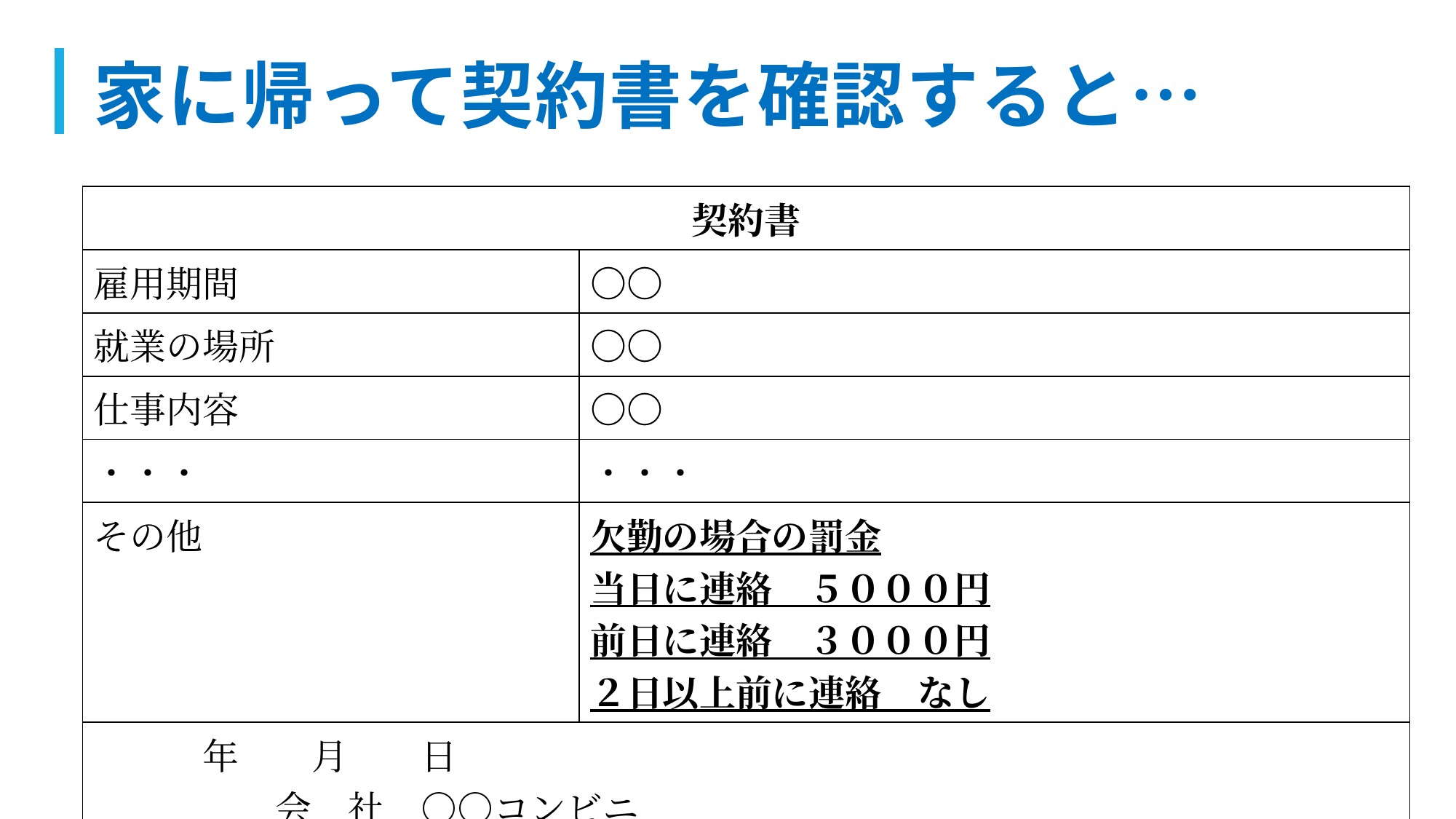

# 家に帰って契約書を確認すると…
| 契約書 |  |
| --- | --- |
| 雇用期間 | 〇〇 |
| 就業の場所 | 〇〇 |
| 仕事内容 | 〇〇 |
| ・・・ | ・・・ |
| その他 | 欠勤の場合の罰金 当日に連絡　５０００円 前日に連絡　３０００円 ２日以上前に連絡　なし |
| 年　　月　　日 　　　　　会　社　○○コンビニ 　　　　　労働者　Ａ |  |